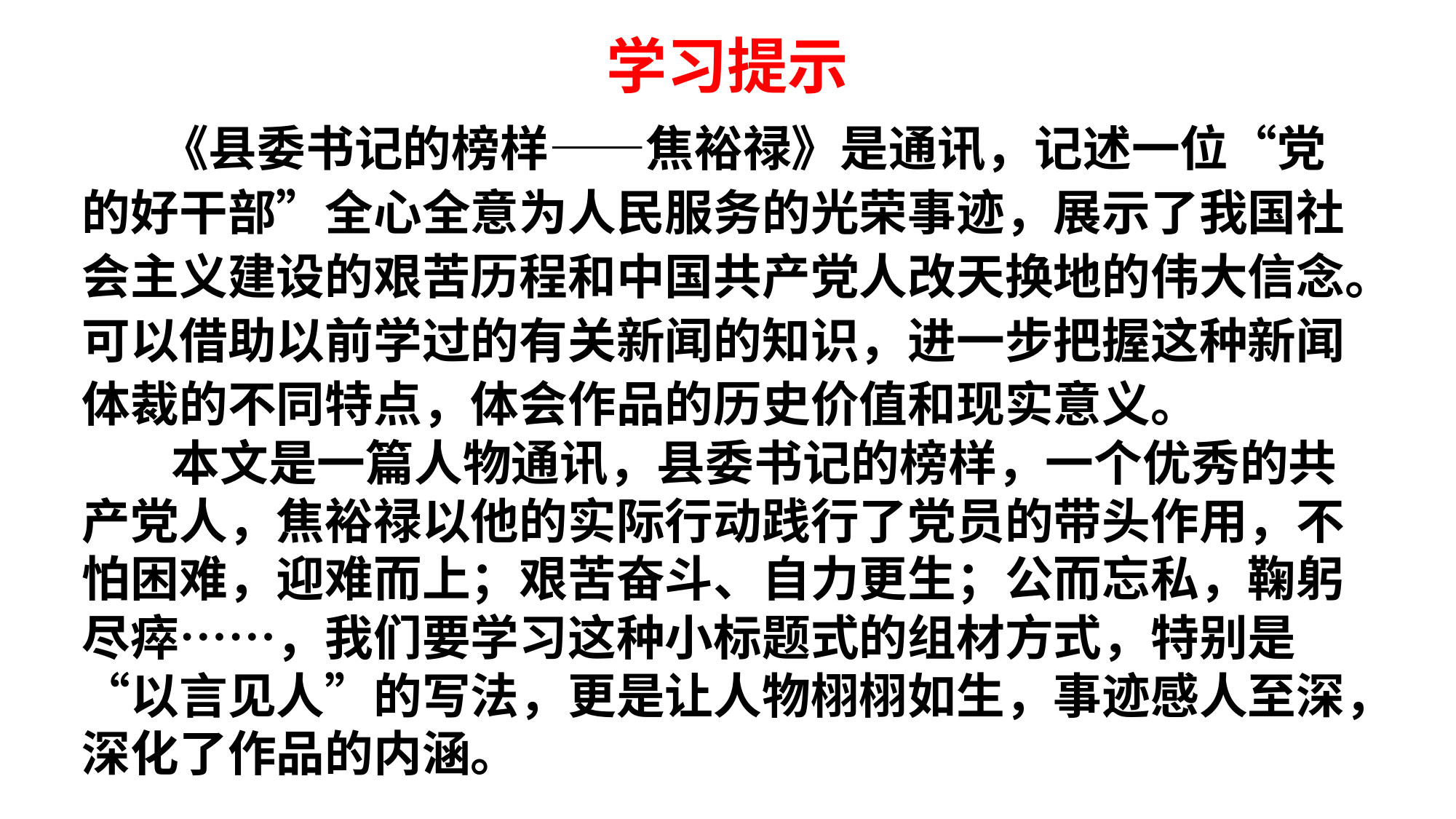

学习提示
      《县委书记的榜样——焦裕禄》是通讯，记述一位“党的好干部”全心全意为人民服务的光荣事迹，展示了我国社会主义建设的艰苦历程和中国共产党人改天换地的伟大信念。可以借助以前学过的有关新闻的知识，进一步把握这种新闻体裁的不同特点，体会作品的历史价值和现实意义。
       本文是一篇人物通讯，县委书记的榜样，一个优秀的共产党人，焦裕禄以他的实际行动践行了党员的带头作用，不怕困难，迎难而上；艰苦奋斗、自力更生；公而忘私，鞠躬尽瘁……，我们要学习这种小标题式的组材方式，特别是“以言见人”的写法，更是让人物栩栩如生，事迹感人至深，深化了作品的内涵。